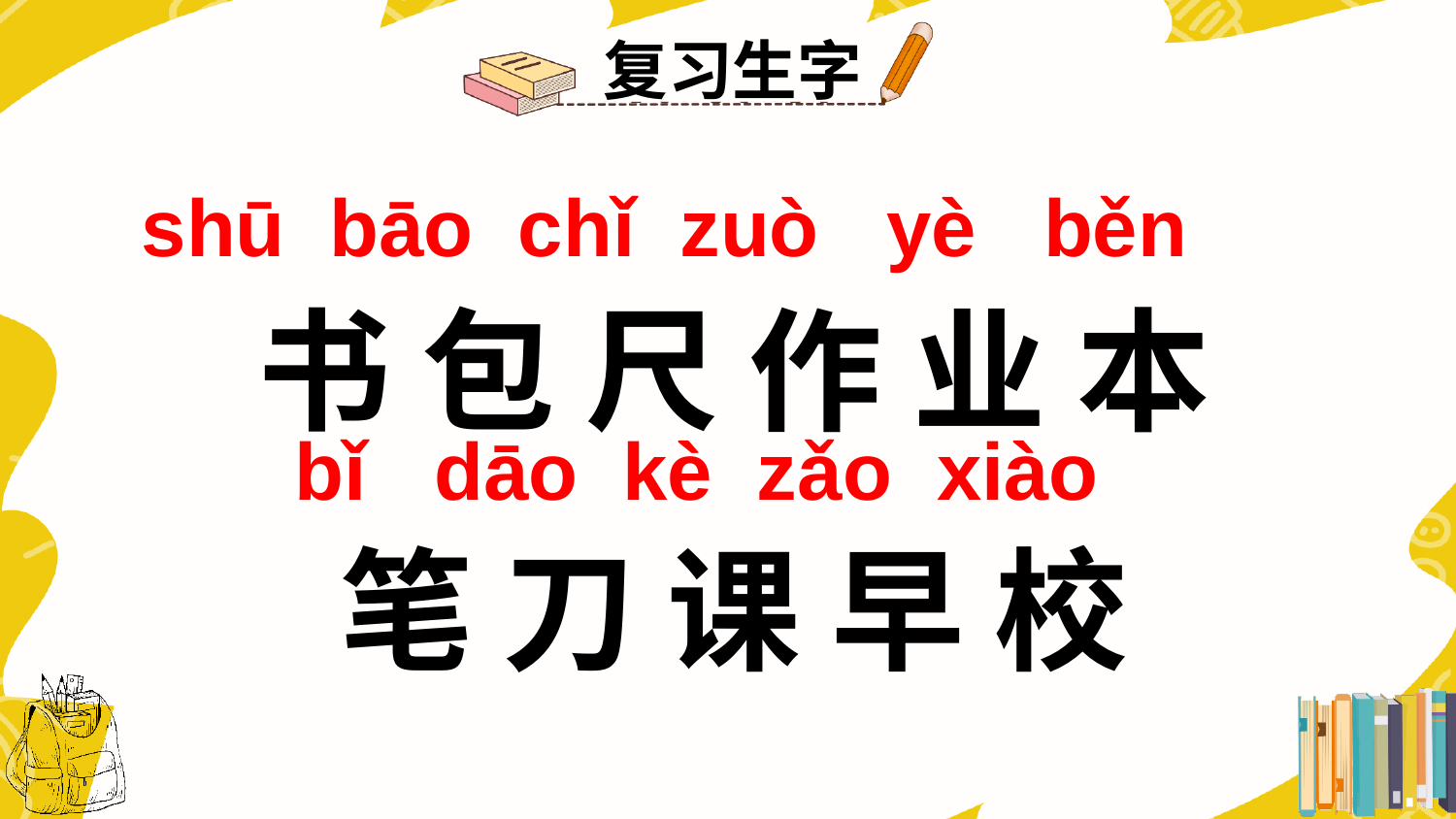

复习生字

shū  bāo  chǐ  zuò   yè   běn
书 包 尺 作 业 本
笔 刀 课 早 校
bǐ   dāo  kè  zǎo  xiào